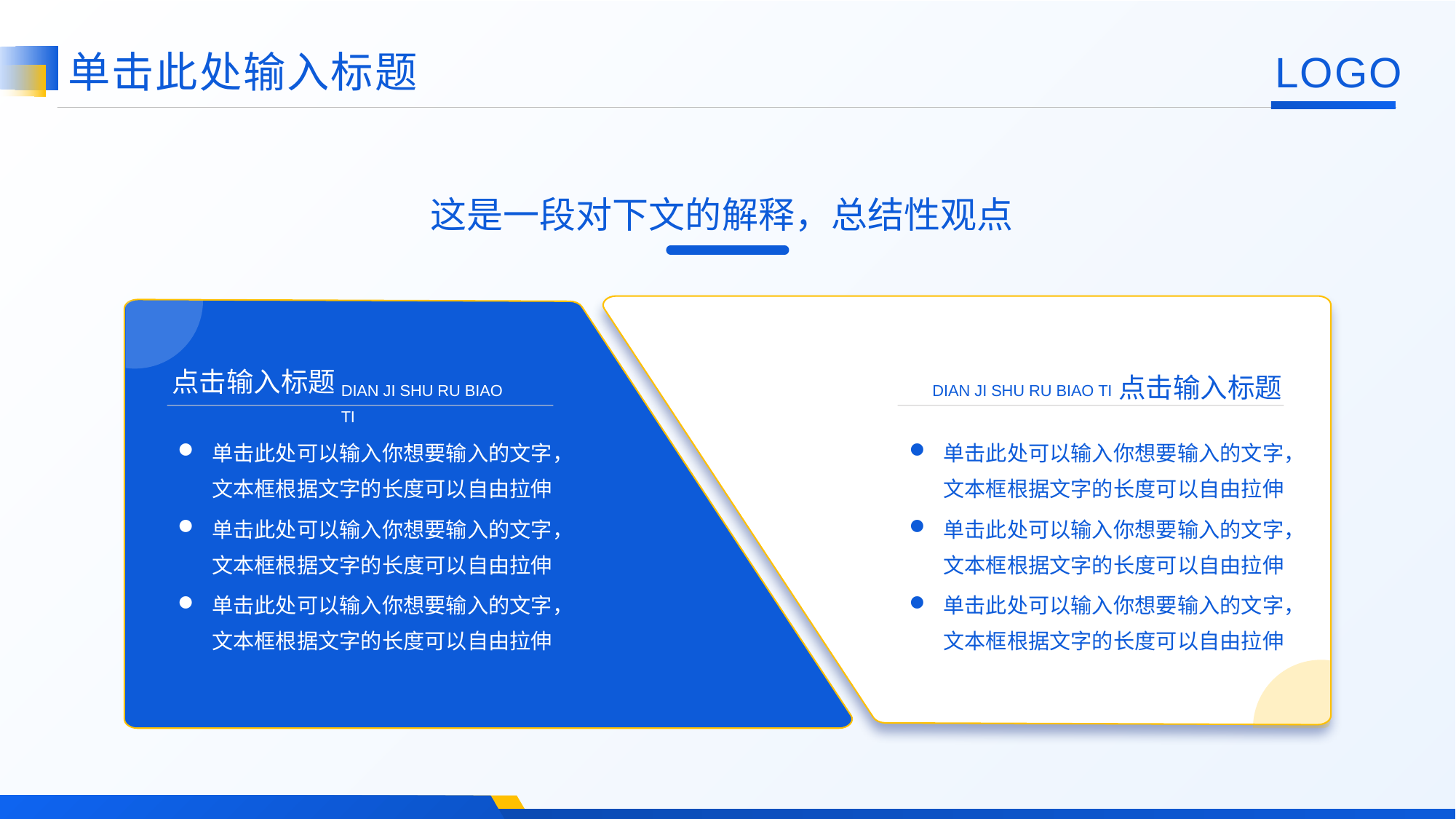

LOGO
单击此处输入标题

这是一段对下文的解释，总结性观点

点击输入标题
点击输入标题
DIAN JI SHU RU BIAO TI
DIAN JI SHU RU BIAO TI
单击此处可以输入你想要输入的文字，文本框根据文字的长度可以自由拉伸
单击此处可以输入你想要输入的文字，文本框根据文字的长度可以自由拉伸
单击此处可以输入你想要输入的文字，文本框根据文字的长度可以自由拉伸
单击此处可以输入你想要输入的文字，文本框根据文字的长度可以自由拉伸
单击此处可以输入你想要输入的文字，文本框根据文字的长度可以自由拉伸
单击此处可以输入你想要输入的文字，文本框根据文字的长度可以自由拉伸